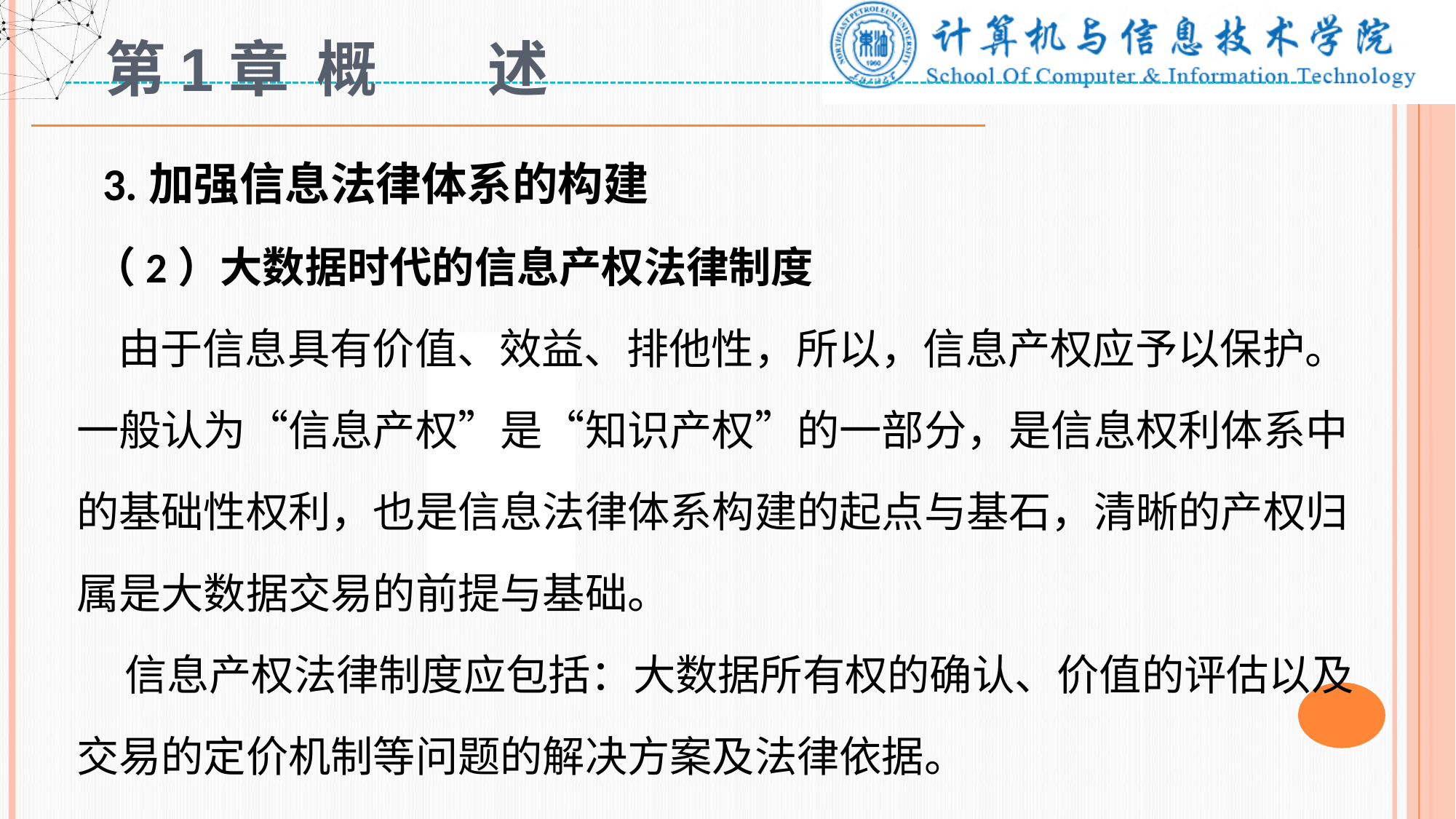

# 第1章  概        述
   3.加强信息法律体系的构建
 （2）大数据时代的信息产权法律制度
    由于信息具有价值、效益、排他性，所以，信息产权应予以保护。一般认为“信息产权”是“知识产权”的一部分，是信息权利体系中的基础性权利，也是信息法律体系构建的起点与基石，清晰的产权归属是大数据交易的前提与基础。
    信息产权法律制度应包括：大数据所有权的确认、价值的评估以及交易的定价机制等问题的解决方案及法律依据。